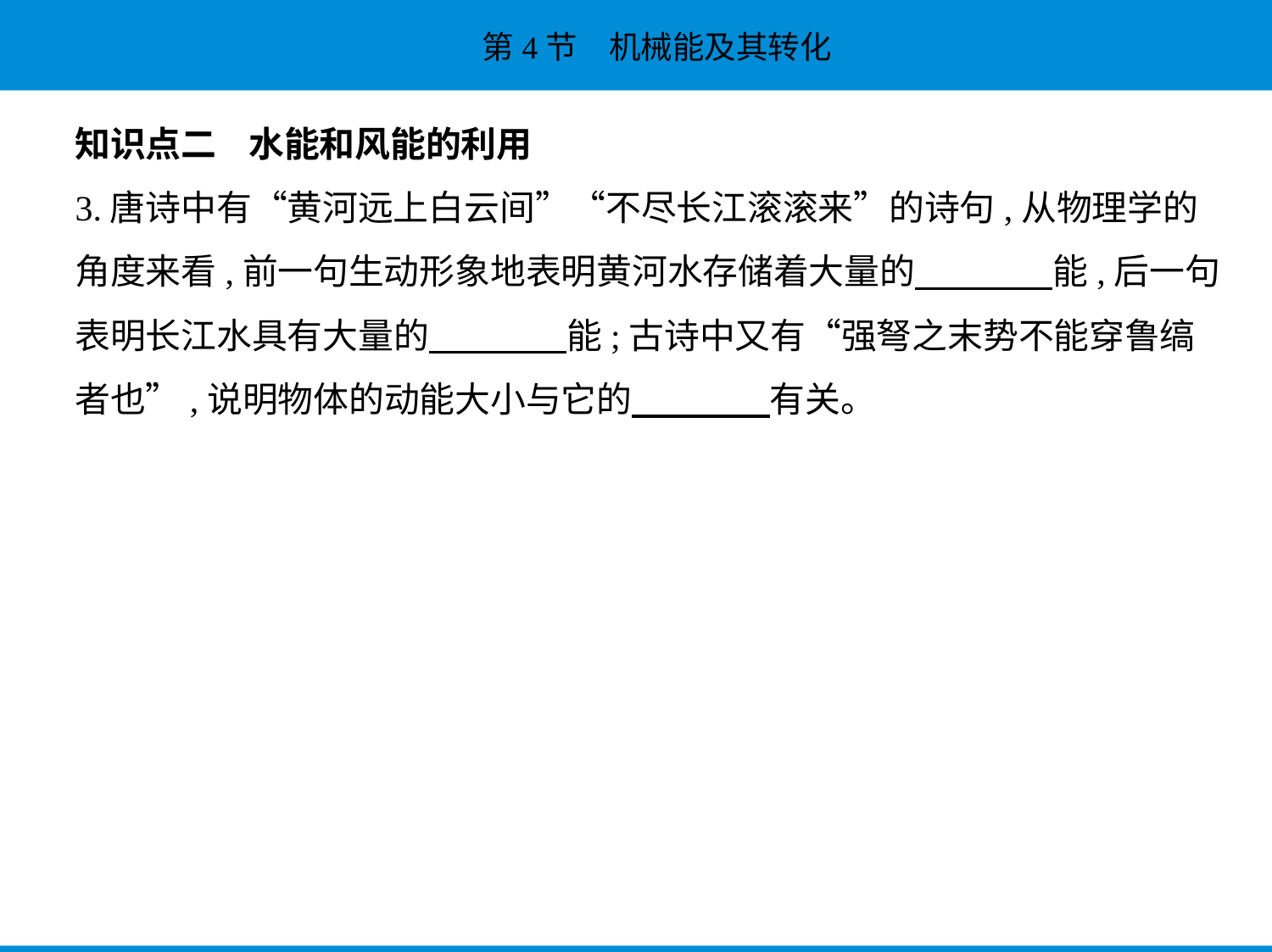

知识点二    水能和风能的利用
3.唐诗中有“黄河远上白云间”“不尽长江滚滚来”的诗句,从物理学的
角度来看,前一句生动形象地表明黄河水存储着大量的　　　    能,后一句
表明长江水具有大量的　　　    能;古诗中又有“强弩之末势不能穿鲁缟
者也”,说明物体的动能大小与它的　　　    有关。